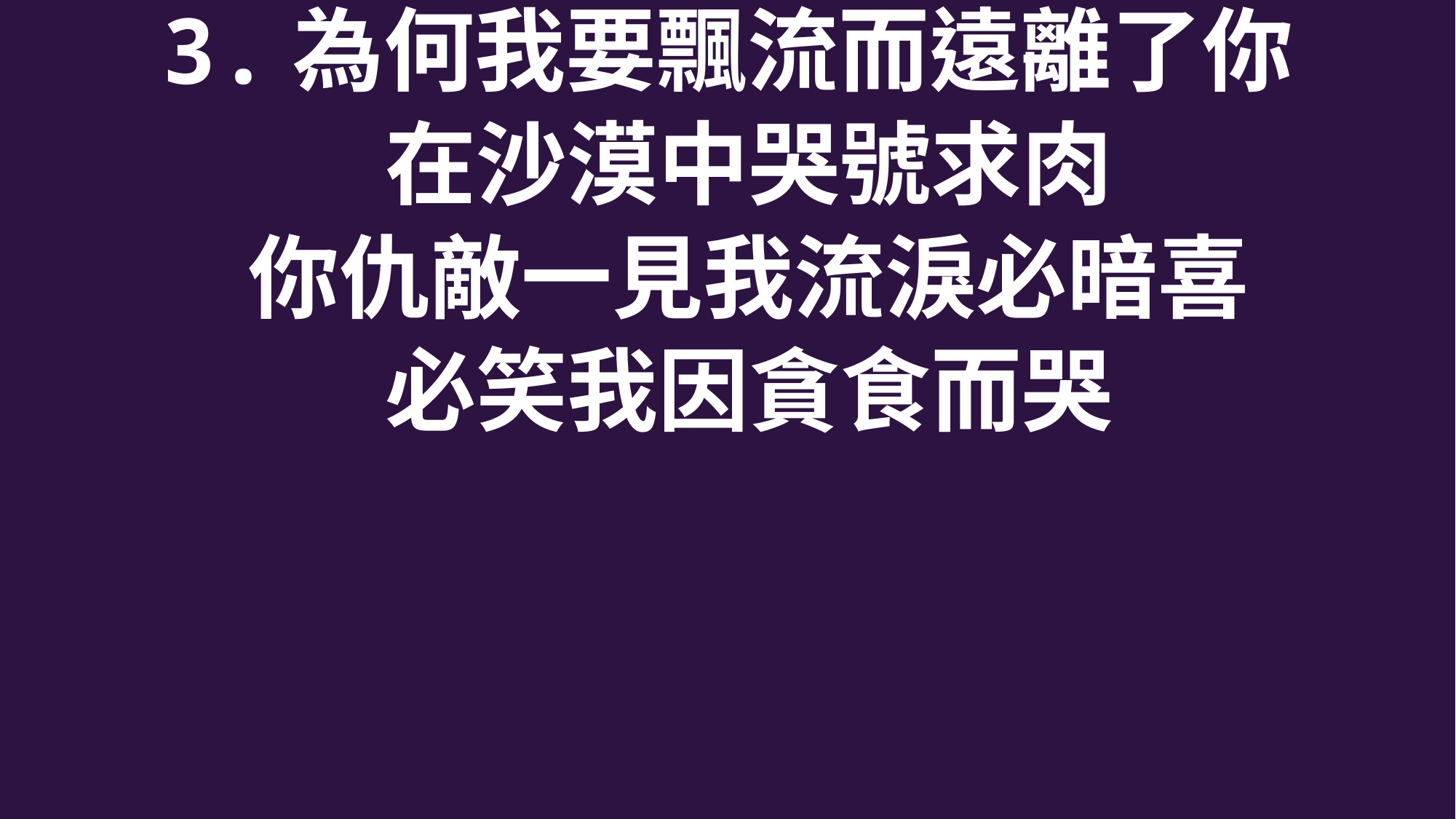

3.為何我要飄流而遠離了你
 在沙漠中哭號求肉
 你仇敵一見我流淚必暗喜
 必笑我因貪食而哭